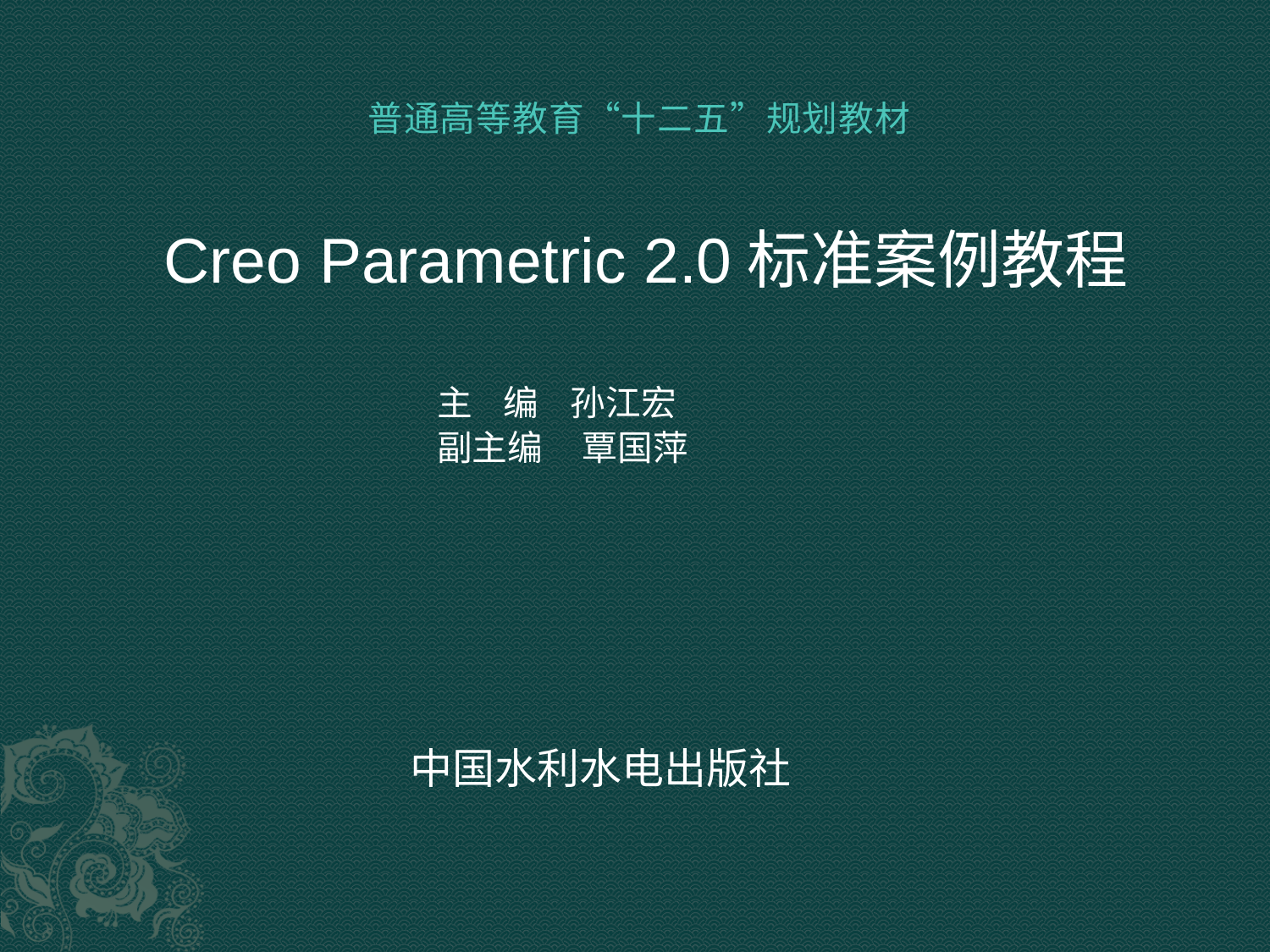

Creo Parametric 2.0标准案例教程

                                             主    编    孙江宏
                                             副主编     覃国萍

                                  中国水利水电出版社
普通高等教育“十二五”规划教材